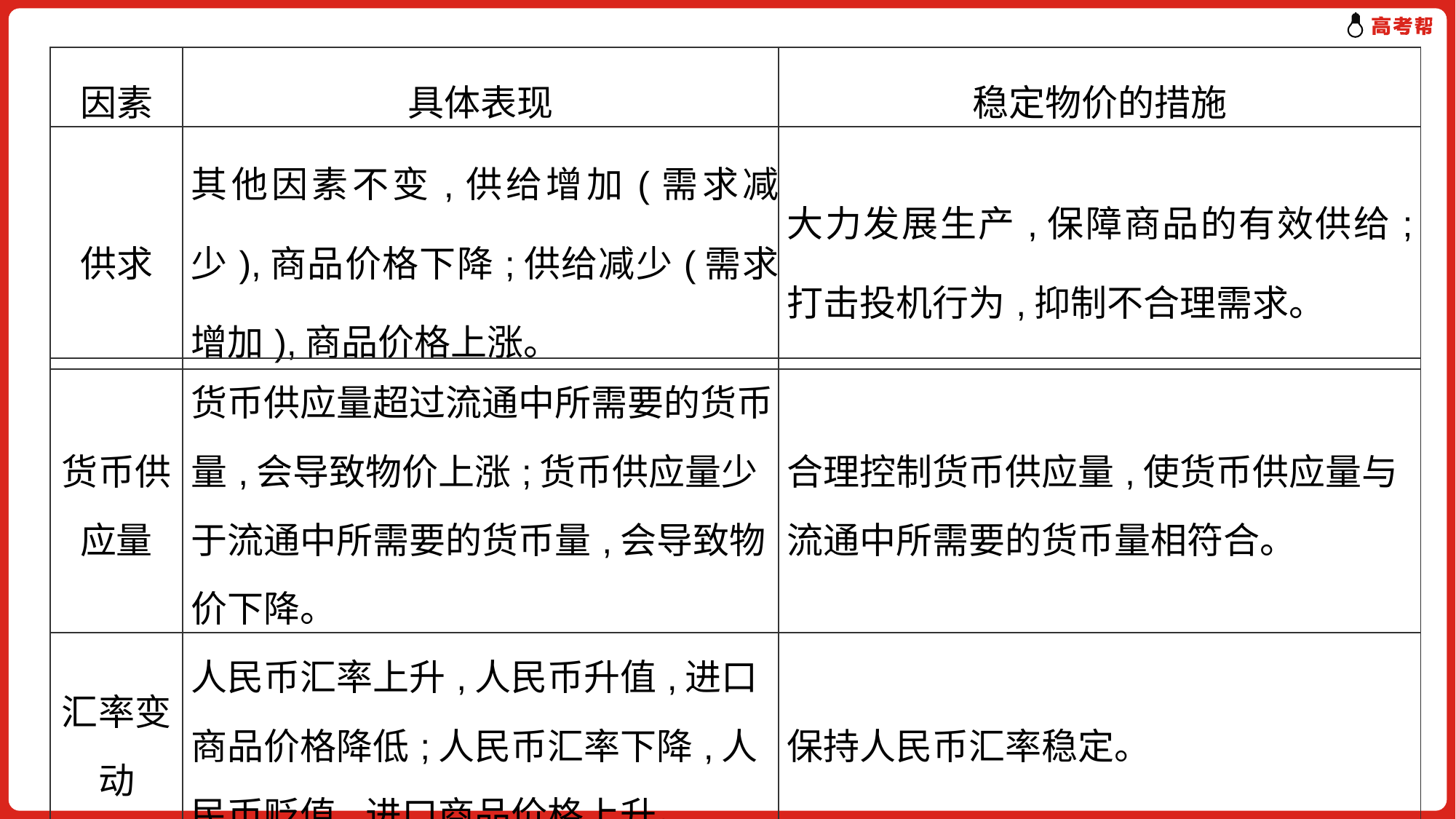

| 因素 | 具体表现 | 稳定物价的措施 |
| --- | --- | --- |
| 供求 | 其他因素不变,供给增加(需求减少),商品价格下降;供给减少(需求增加),商品价格上涨。 | 大力发展生产,保障商品的有效供给;打击投机行为,抑制不合理需求。 |
| 货币供应量 | 货币供应量超过流通中所需要的货币量,会导致物价上涨;货币供应量少于流通中所需要的货币量,会导致物价下降。 | 合理控制货币供应量,使货币供应量与流通中所需要的货币量相符合。 |
| --- | --- | --- |
| 汇率变动 | 人民币汇率上升,人民币升值,进口商品价格降低;人民币汇率下降,人民币贬值,进口商品价格上升。 | 保持人民币汇率稳定。 |